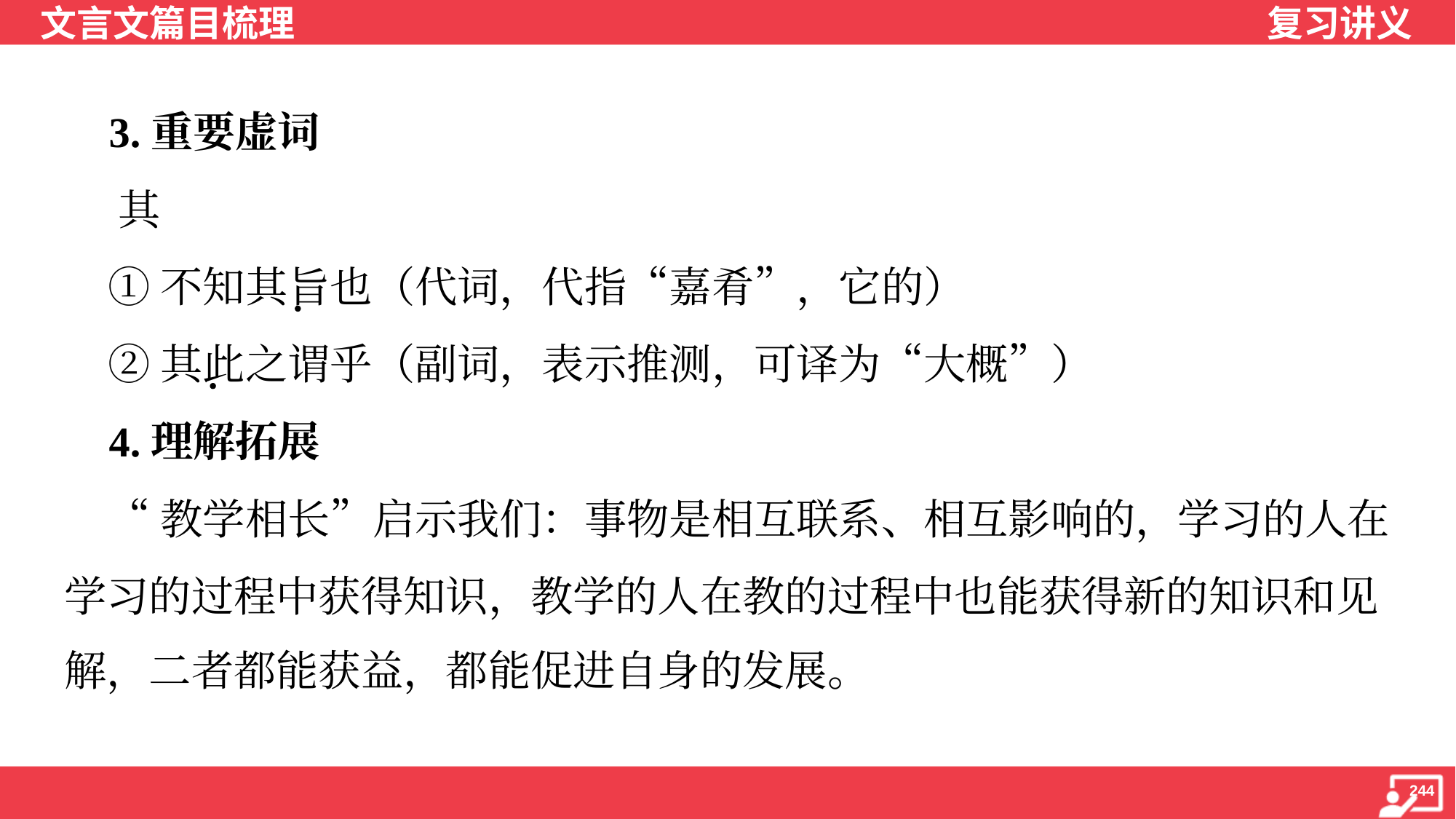

3.重要虚词
    其
    ①不知其旨也（代词，代指“嘉肴”，它的）
    ②其此之谓乎（副词，表示推测，可译为“大概”）
    4.理解拓展
    “教学相长”启示我们：事物是相互联系、相互影响的，学习的人在
学习的过程中获得知识，教学的人在教的过程中也能获得新的知识和见
解，二者都能获益，都能促进自身的发展。